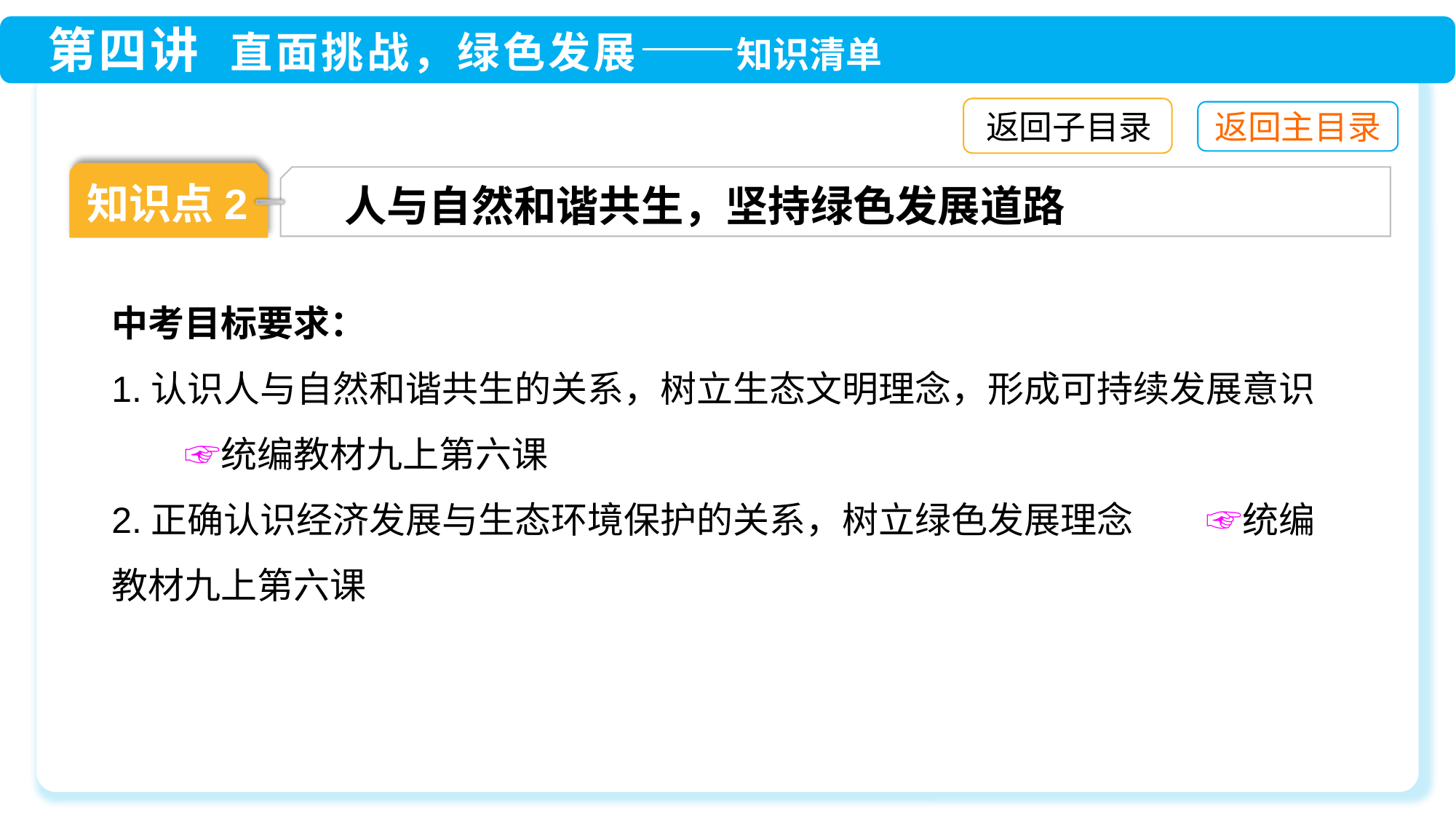

返回子目录
知识点2
人与自然和谐共生，坚持绿色发展道路

中考目标要求：
1.认识人与自然和谐共生的关系，树立生态文明理念，形成可持续发展意识　　☞统编教材九上第六课
2.正确认识经济发展与生态环境保护的关系，树立绿色发展理念　　☞统编教材九上第六课